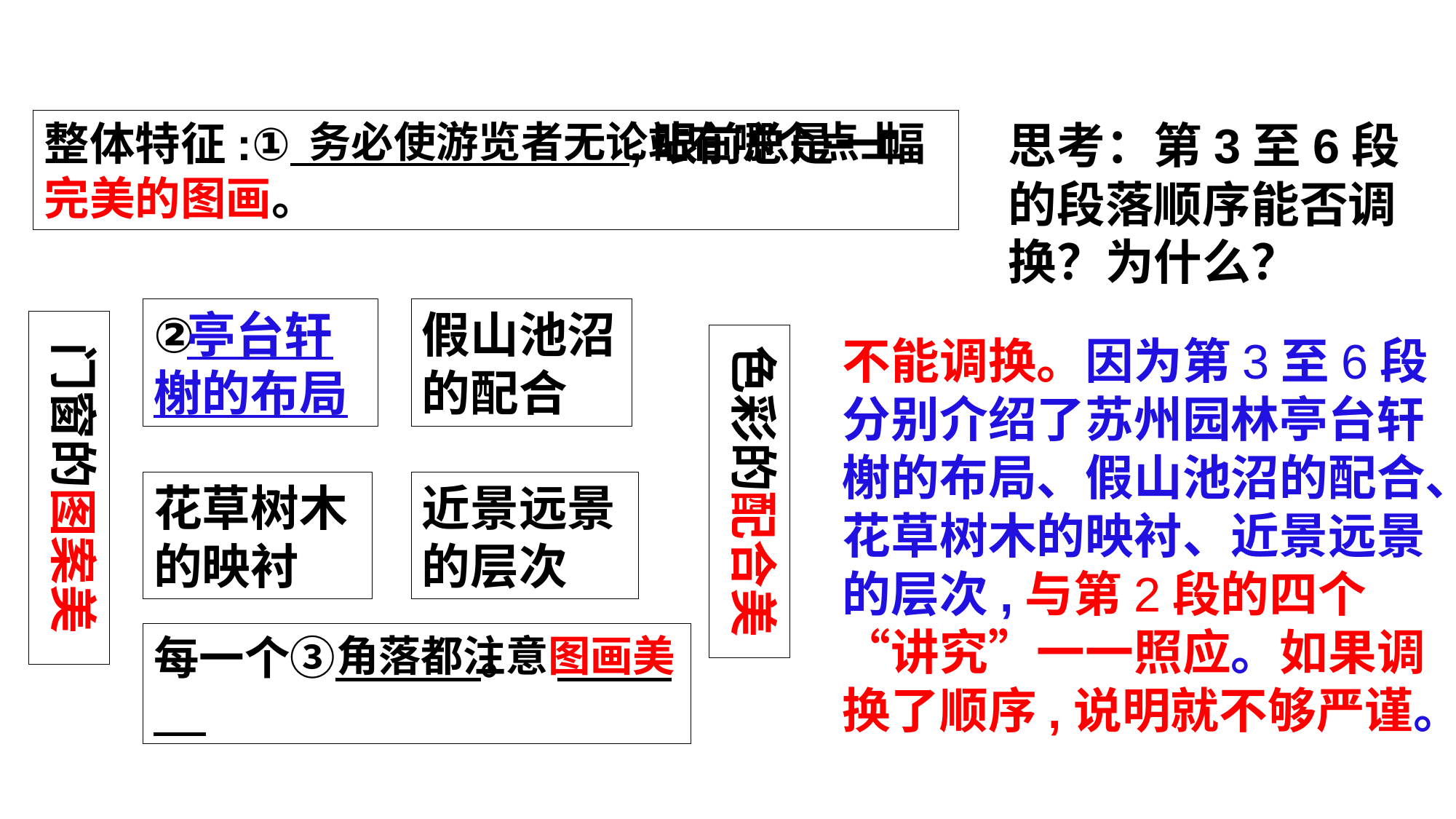

整体特征:①                           ,眼前总是一幅完美的图画。
务必使游览者无论站在哪个点上
思考：第3至6段的段落顺序能否调换？为什么？
②

  亭台轩榭的布局
假山池沼的配合
门窗的图案美
色彩的配合美
不能调换。因为第3至6段分别介绍了苏州园林亭台轩榭的布局、假山池沼的配合、花草树木的映衬、近景远景的层次,与第2段的四个“讲究”一一照应。如果调换了顺序,说明就不够严谨。
花草树木的映衬
近景远景的层次
每一个③              。
角落都注意图画美